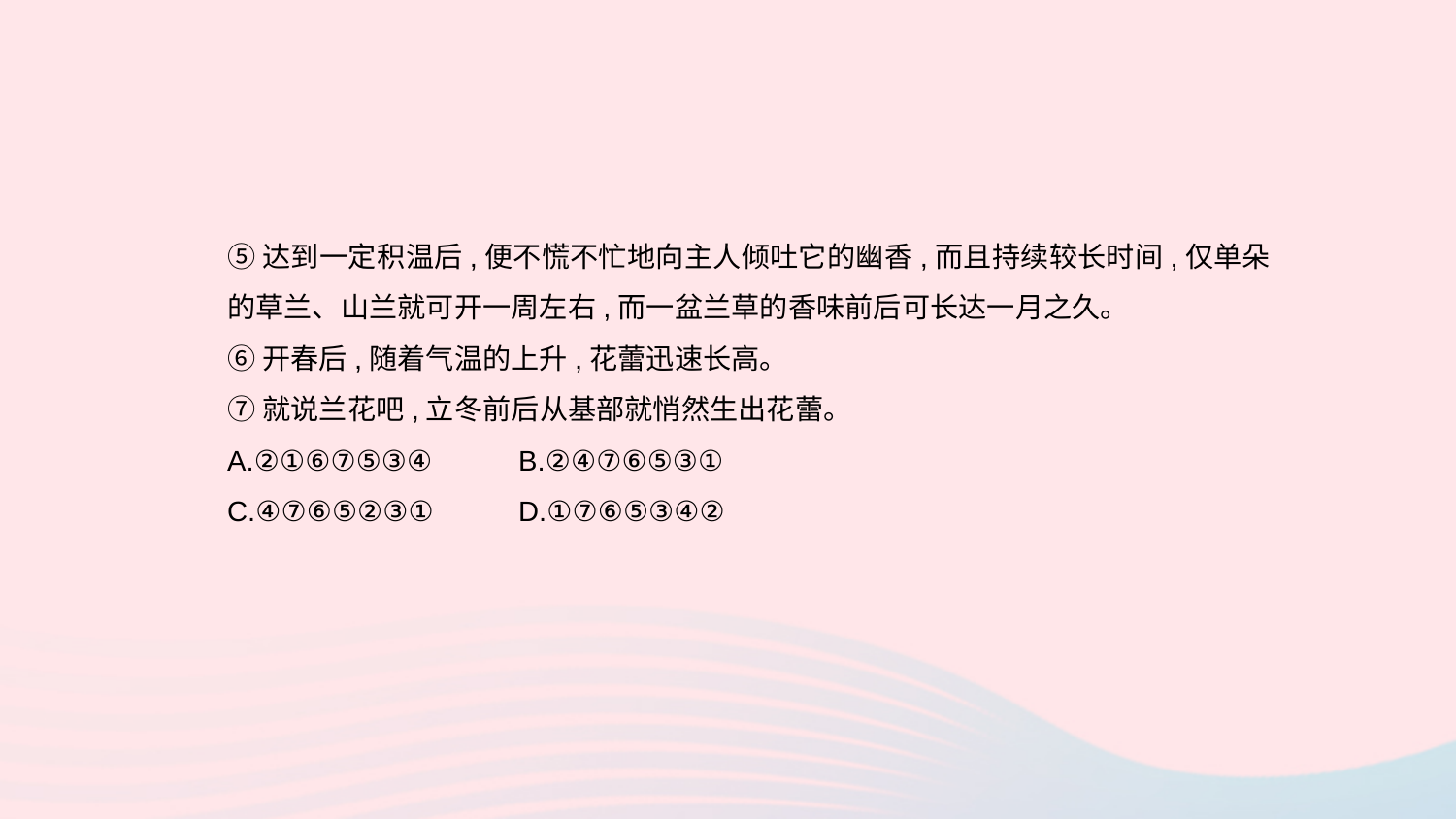

⑤达到一定积温后,便不慌不忙地向主人倾吐它的幽香,而且持续较长时间,仅单朵的草兰、山兰就可开一周左右,而一盆兰草的香味前后可长达一月之久。
⑥开春后,随着气温的上升,花蕾迅速长高。
⑦就说兰花吧,立冬前后从基部就悄然生出花蕾。
A.②①⑥⑦⑤③④	B.②④⑦⑥⑤③①
C.④⑦⑥⑤②③①	D.①⑦⑥⑤③④②